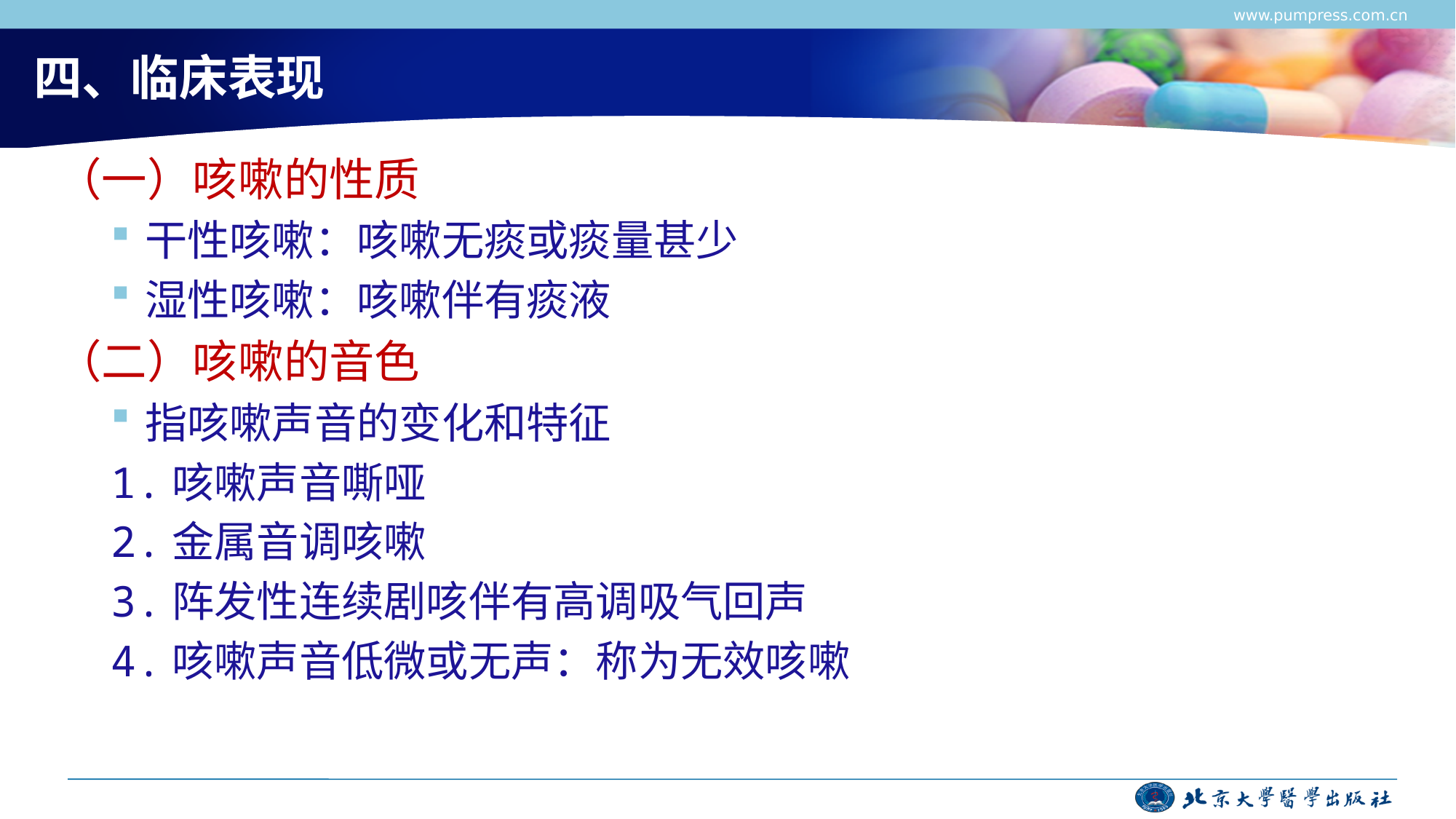

www.pumpress.com.cn
# 四、临床表现
（一）咳嗽的性质
干性咳嗽：咳嗽无痰或痰量甚少
湿性咳嗽：咳嗽伴有痰液
（二）咳嗽的音色
指咳嗽声音的变化和特征
1.咳嗽声音嘶哑
2.金属音调咳嗽
3.阵发性连续剧咳伴有高调吸气回声
4.咳嗽声音低微或无声：称为无效咳嗽